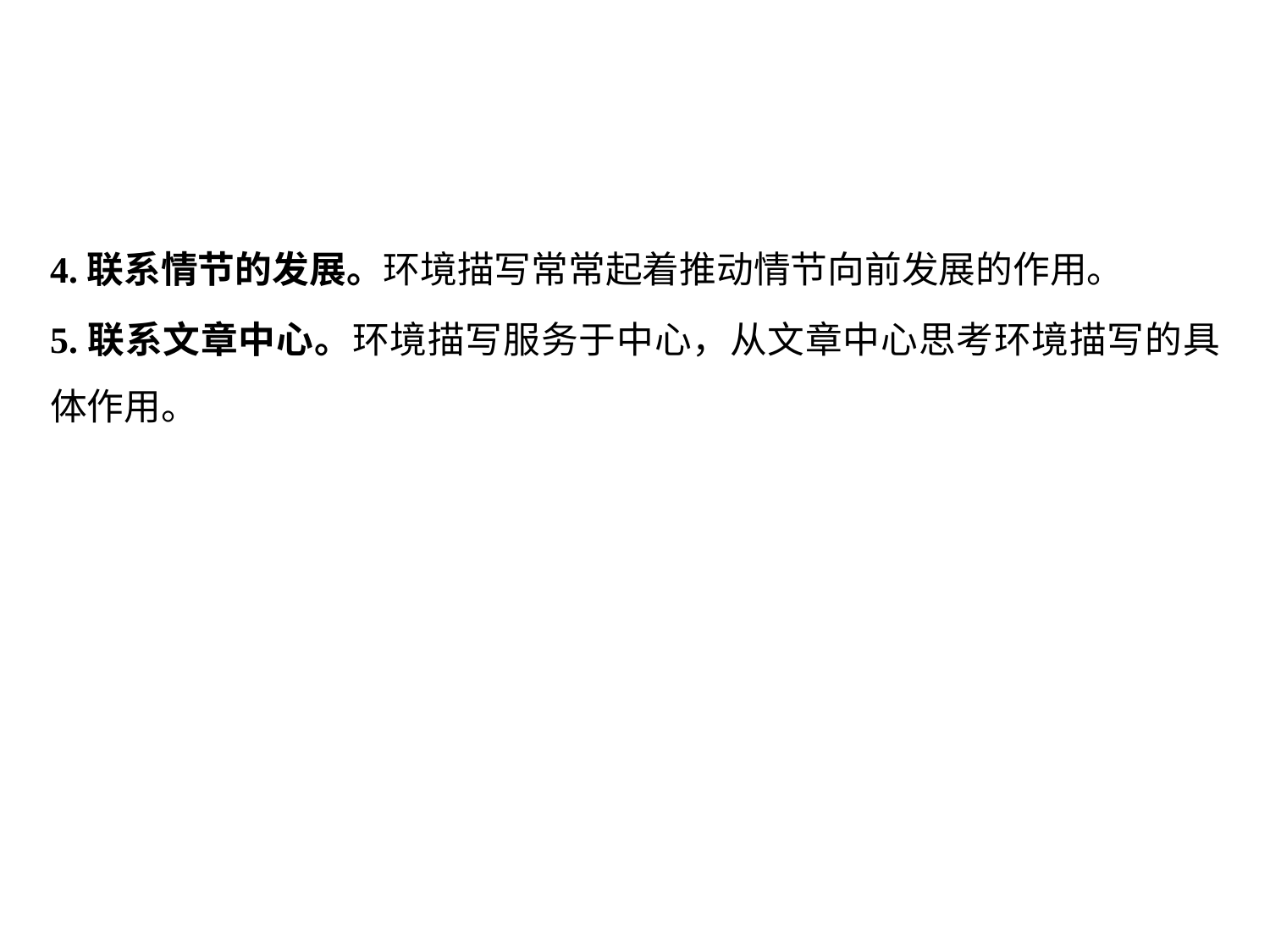

4.联系情节的发展。环境描写常常起着推动情节向前发展的作用。
5.联系文章中心。环境描写服务于中心，从文章中心思考环境描写的具体作用。